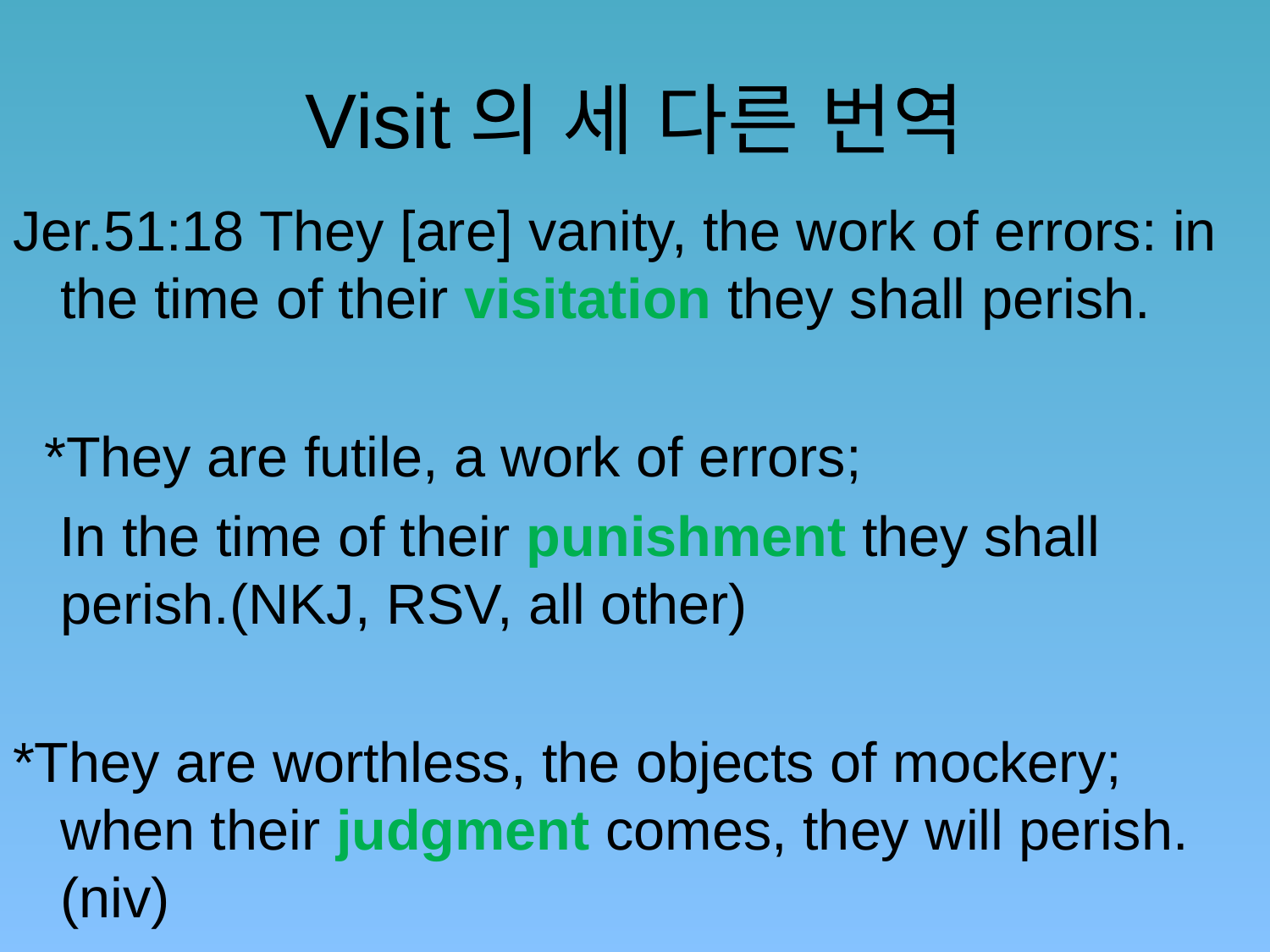

# Visit의 세 다른 번역
Jer.51:18 They [are] vanity, the work of errors: in the time of their visitation they shall perish.

  *They are futile, a work of errors;
   In the time of their punishment they shall    perish.(NKJ, RSV, all other)

*They are worthless, the objects of mockery; when their judgment comes, they will perish.(niv)